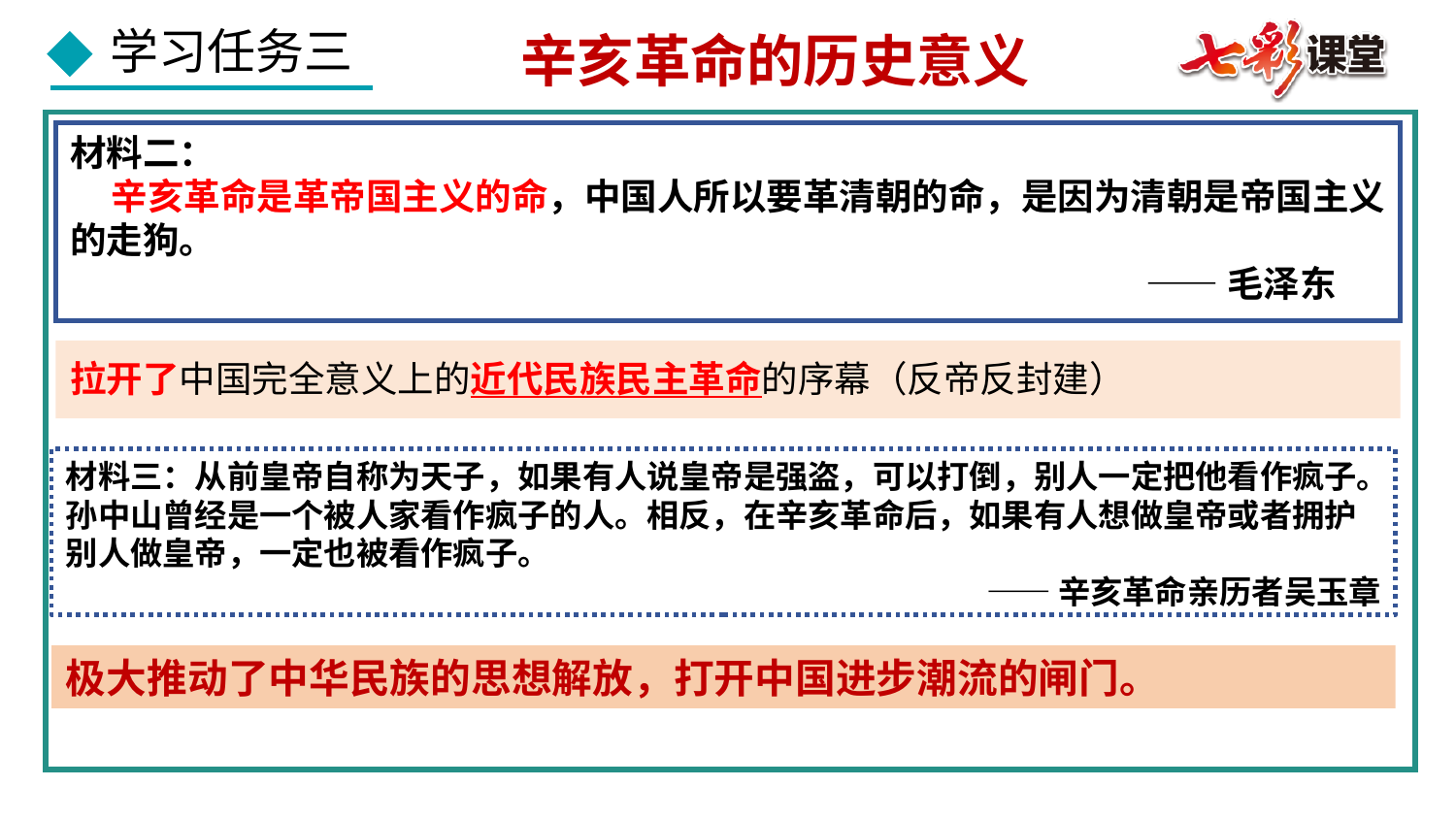

辛亥革命的历史意义

材料二：
    辛亥革命是革帝国主义的命，中国人所以要革清朝的命，是因为清朝是帝国主义的走狗。
——毛泽东
拉开了中国完全意义上的近代民族民主革命的序幕（反帝反封建）
材料三：从前皇帝自称为天子，如果有人说皇帝是强盗，可以打倒，别人一定把他看作疯子。孙中山曾经是一个被人家看作疯子的人。相反，在辛亥革命后，如果有人想做皇帝或者拥护别人做皇帝，一定也被看作疯子。
——辛亥革命亲历者吴玉章
极大推动了中华民族的思想解放，打开中国进步潮流的闸门。